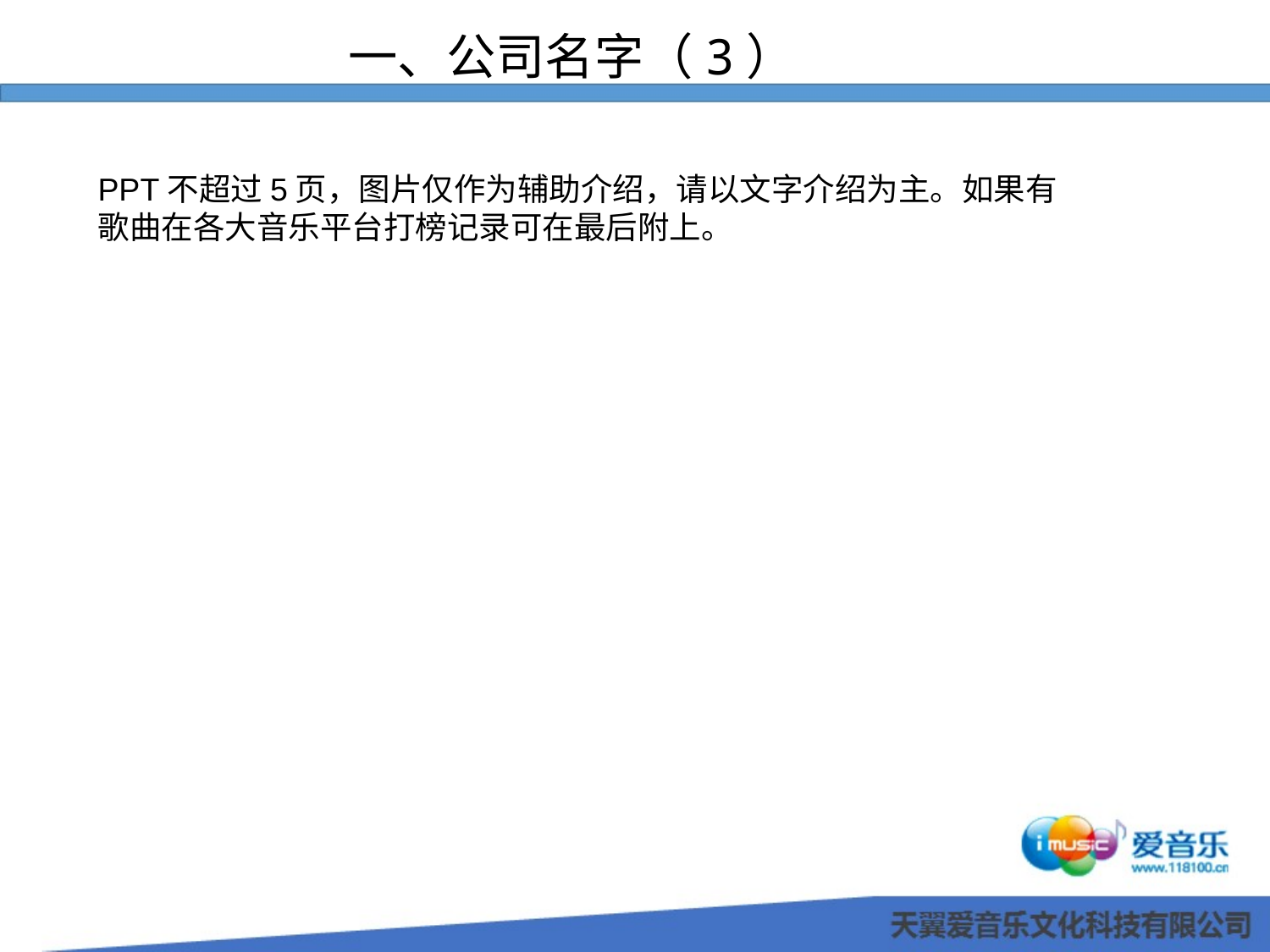

一、公司名字（3）
PPT不超过5页，图片仅作为辅助介绍，请以文字介绍为主。如果有歌曲在各大音乐平台打榜记录可在最后附上。